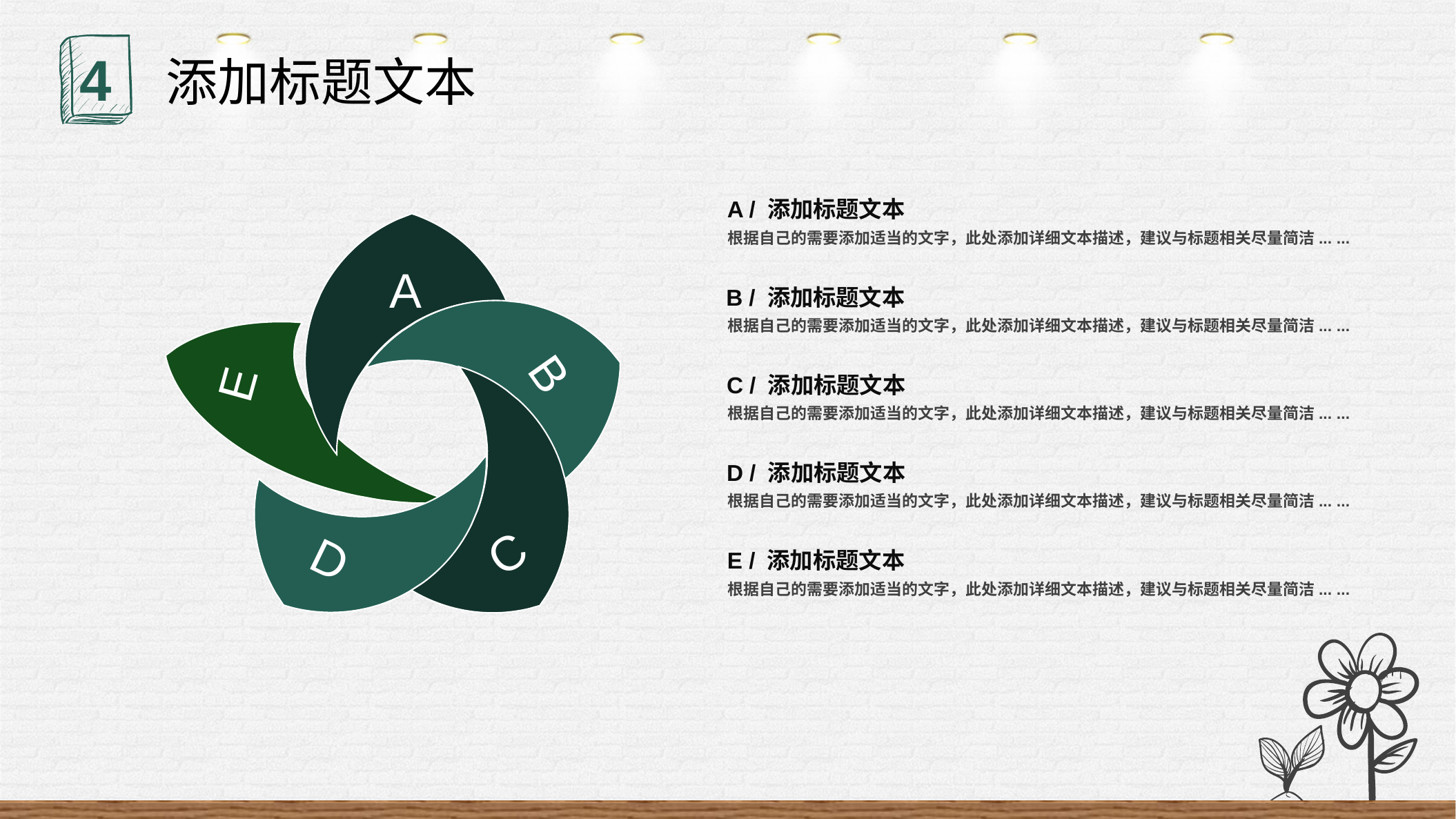

4
添加标题文本
A / 添加标题文本
根据自己的需要添加适当的文字，此处添加详细文本描述，建议与标题相关尽量简洁... ...
A
E
B
C
D
B / 添加标题文本
根据自己的需要添加适当的文字，此处添加详细文本描述，建议与标题相关尽量简洁... ...
C / 添加标题文本
根据自己的需要添加适当的文字，此处添加详细文本描述，建议与标题相关尽量简洁... ...
D / 添加标题文本
根据自己的需要添加适当的文字，此处添加详细文本描述，建议与标题相关尽量简洁... ...
E / 添加标题文本
根据自己的需要添加适当的文字，此处添加详细文本描述，建议与标题相关尽量简洁... ...